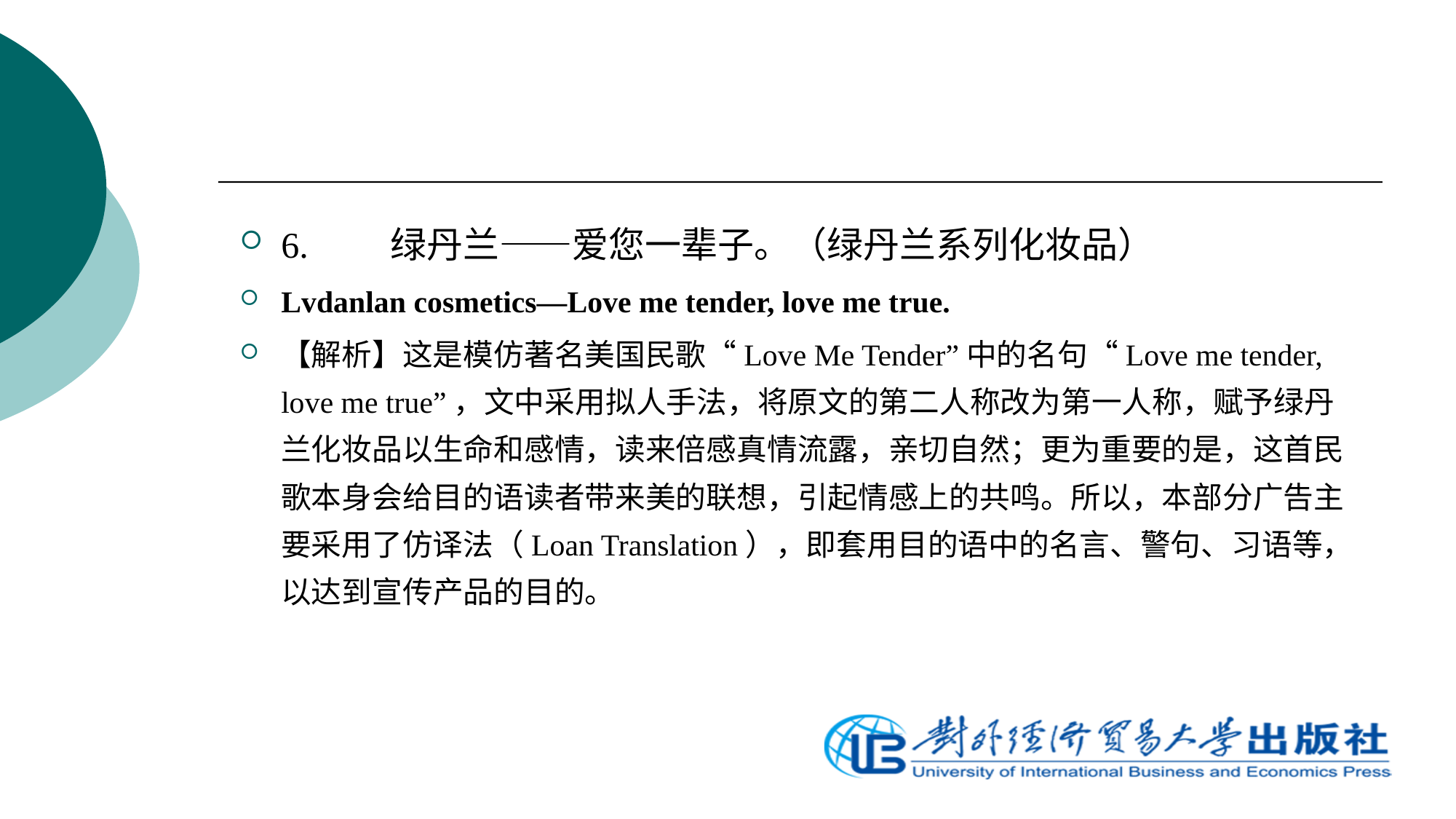

6.	绿丹兰——爱您一辈子。（绿丹兰系列化妆品）
Lvdanlan cosmetics—Love me tender, love me true.
【解析】这是模仿著名美国民歌“Love Me Tender”中的名句“Love me tender, love me true”，文中采用拟人手法，将原文的第二人称改为第一人称，赋予绿丹兰化妆品以生命和感情，读来倍感真情流露，亲切自然；更为重要的是，这首民歌本身会给目的语读者带来美的联想，引起情感上的共鸣。所以，本部分广告主要采用了仿译法（Loan Translation），即套用目的语中的名言、警句、习语等，以达到宣传产品的目的。